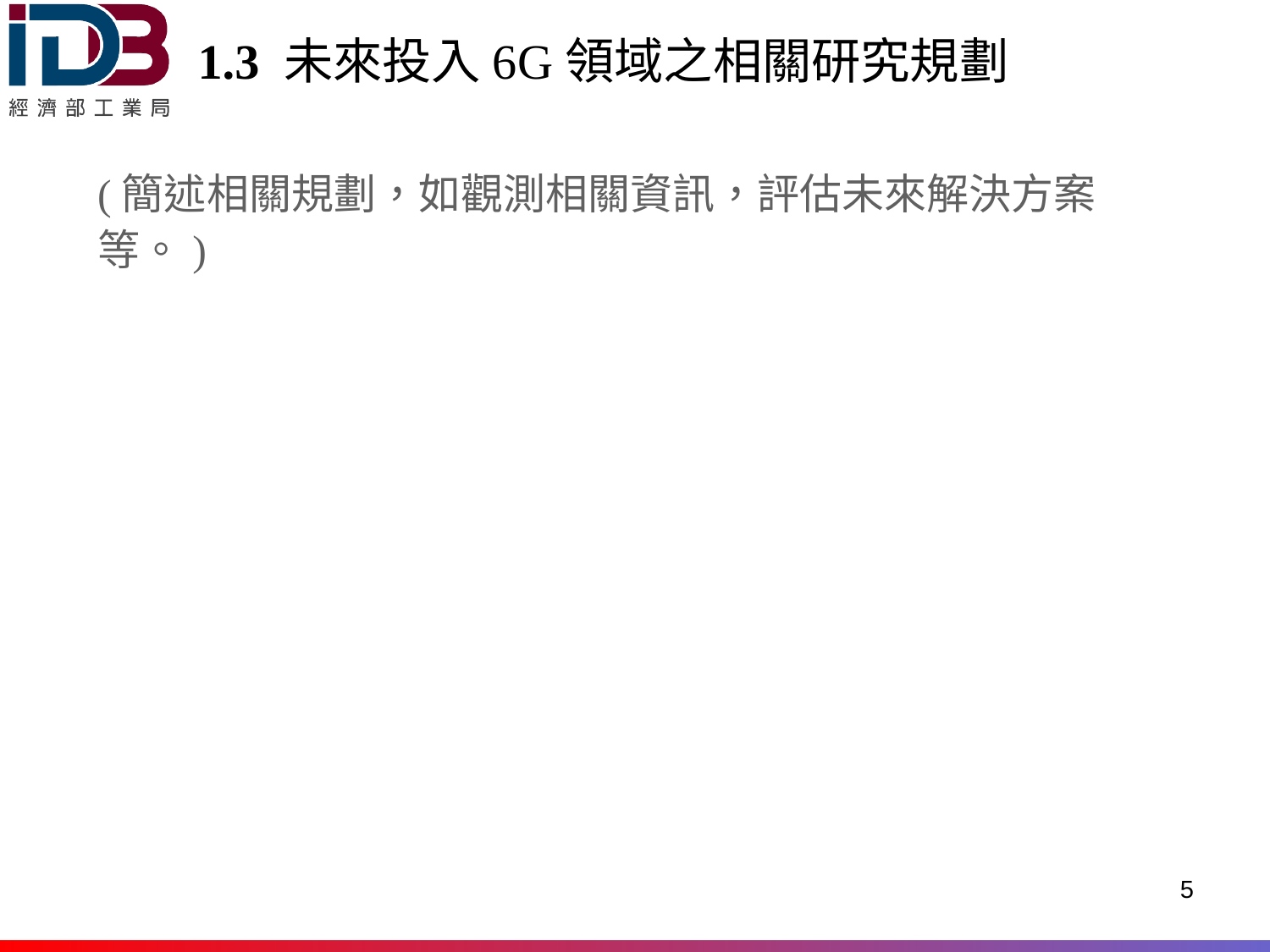

1.3 未來投入6G領域之相關研究規劃
(簡述相關規劃，如觀測相關資訊，評估未來解決方案等。)
5